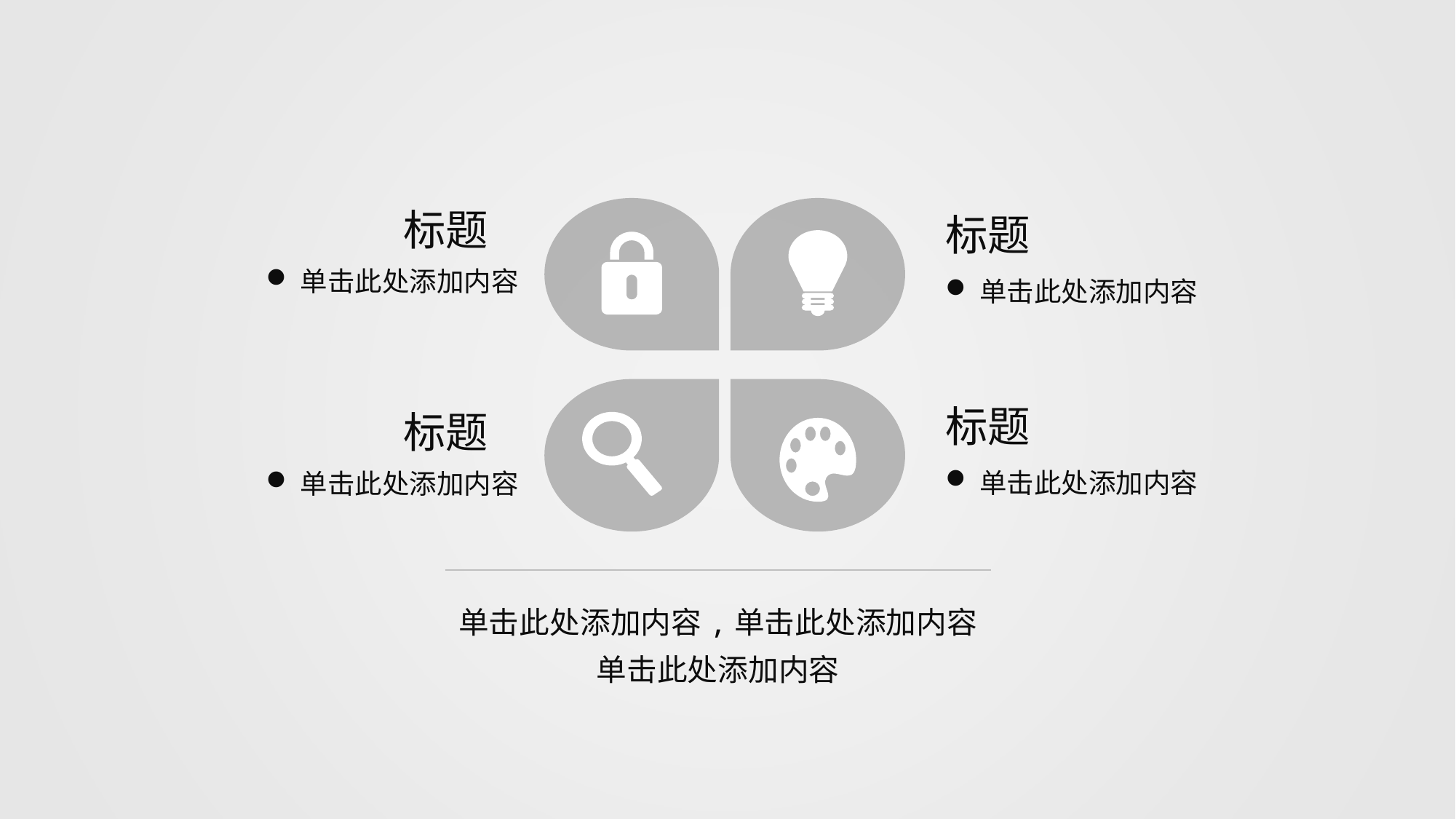

标题

标题

单击此处添加内容
单击此处添加内容

标题
标题

单击此处添加内容
单击此处添加内容
单击此处添加内容,单击此处添加内容
单击此处添加内容